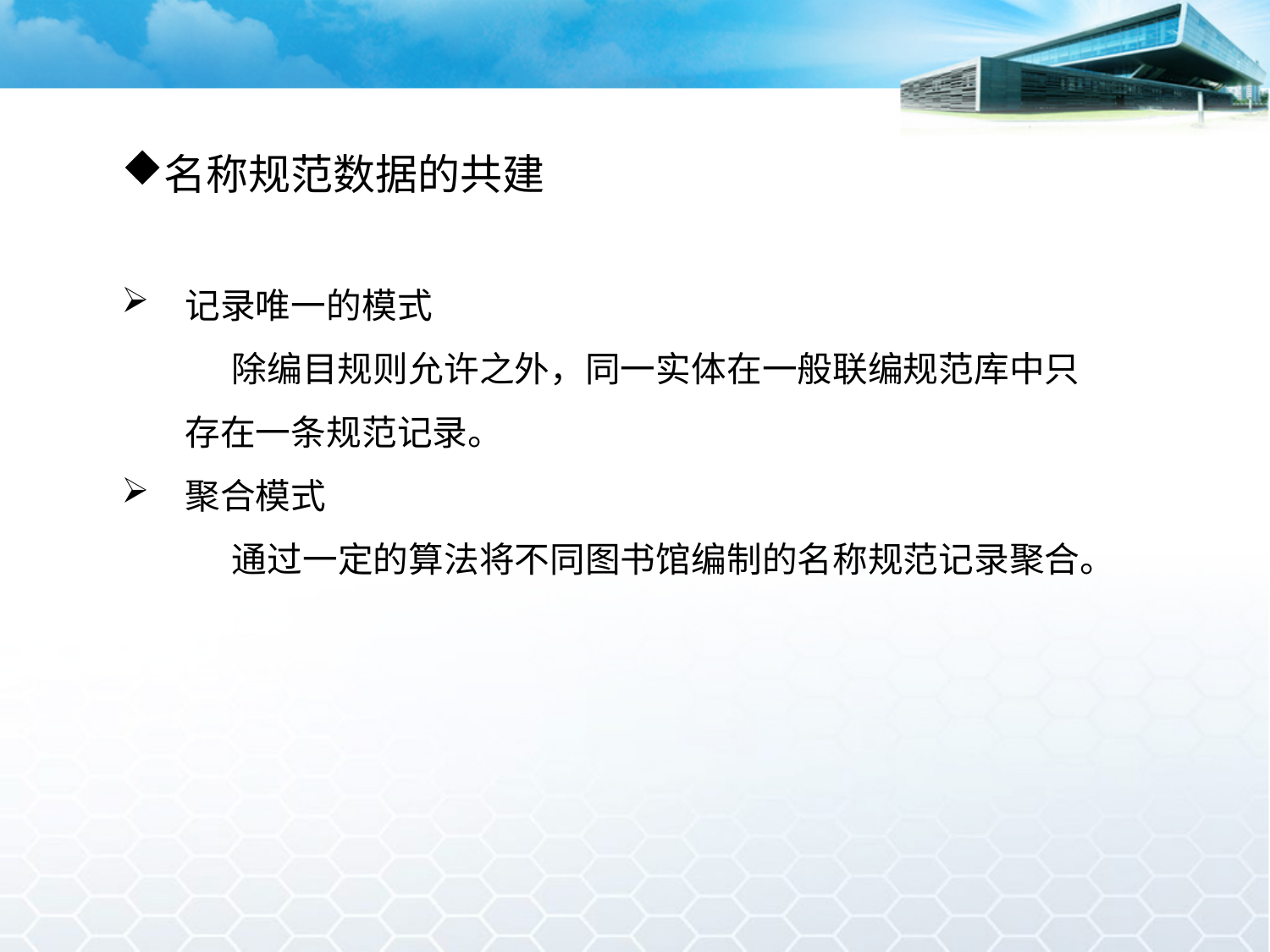

名称规范数据的共建

记录唯一的模式
             除编目规则允许之外，同一实体在一般联编规范库中只存在一条规范记录。
聚合模式
             通过一定的算法将不同图书馆编制的名称规范记录聚合。